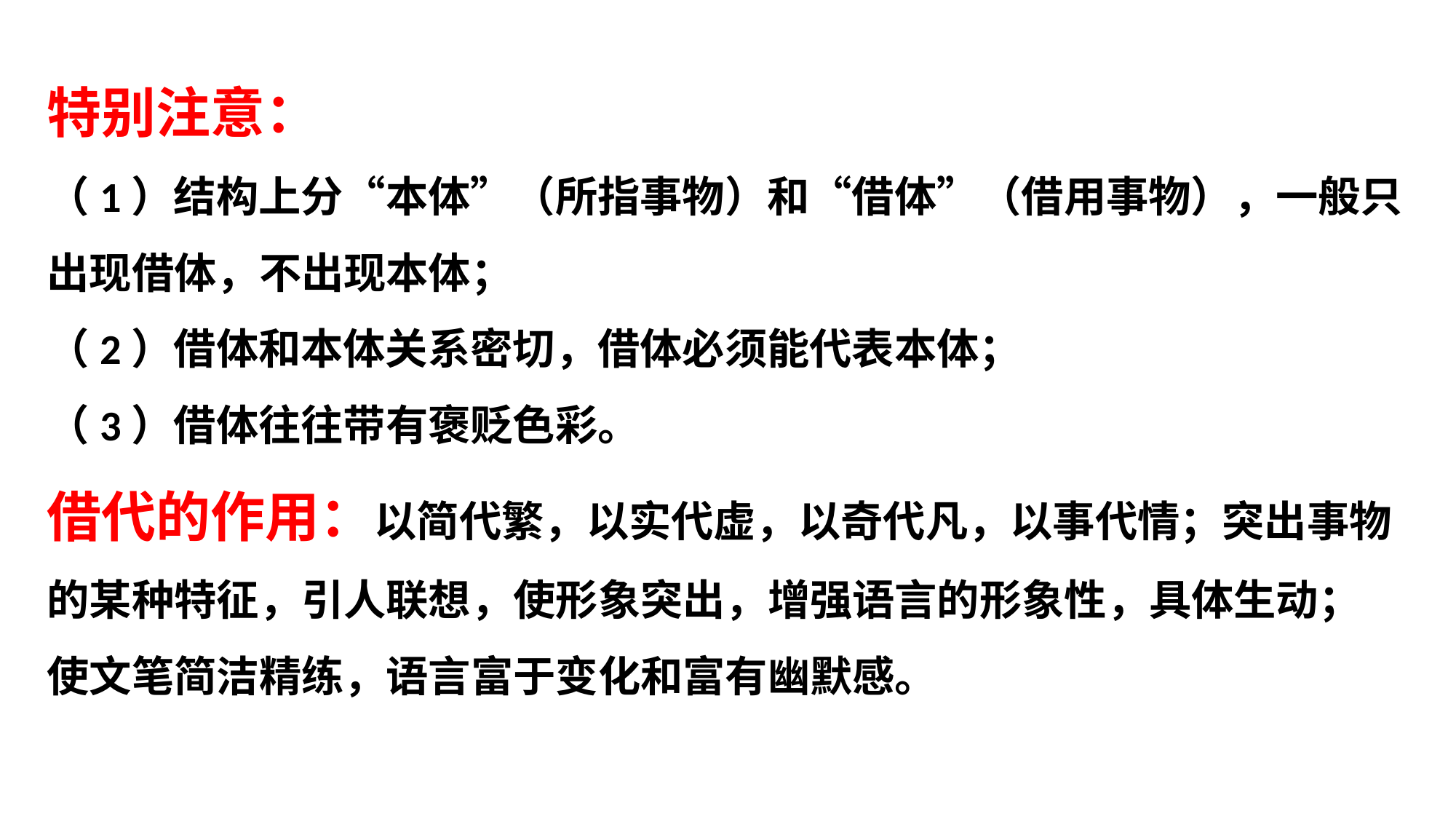

特别注意：
（1）结构上分“本体”（所指事物）和“借体”（借用事物），一般只出现借体，不出现本体；
（2）借体和本体关系密切，借体必须能代表本体；
（3）借体往往带有褒贬色彩。
借代的作用：以简代繁，以实代虚，以奇代凡，以事代情；突出事物的某种特征，引人联想，使形象突出，增强语言的形象性，具体生动；使文笔简洁精练，语言富于变化和富有幽默感。